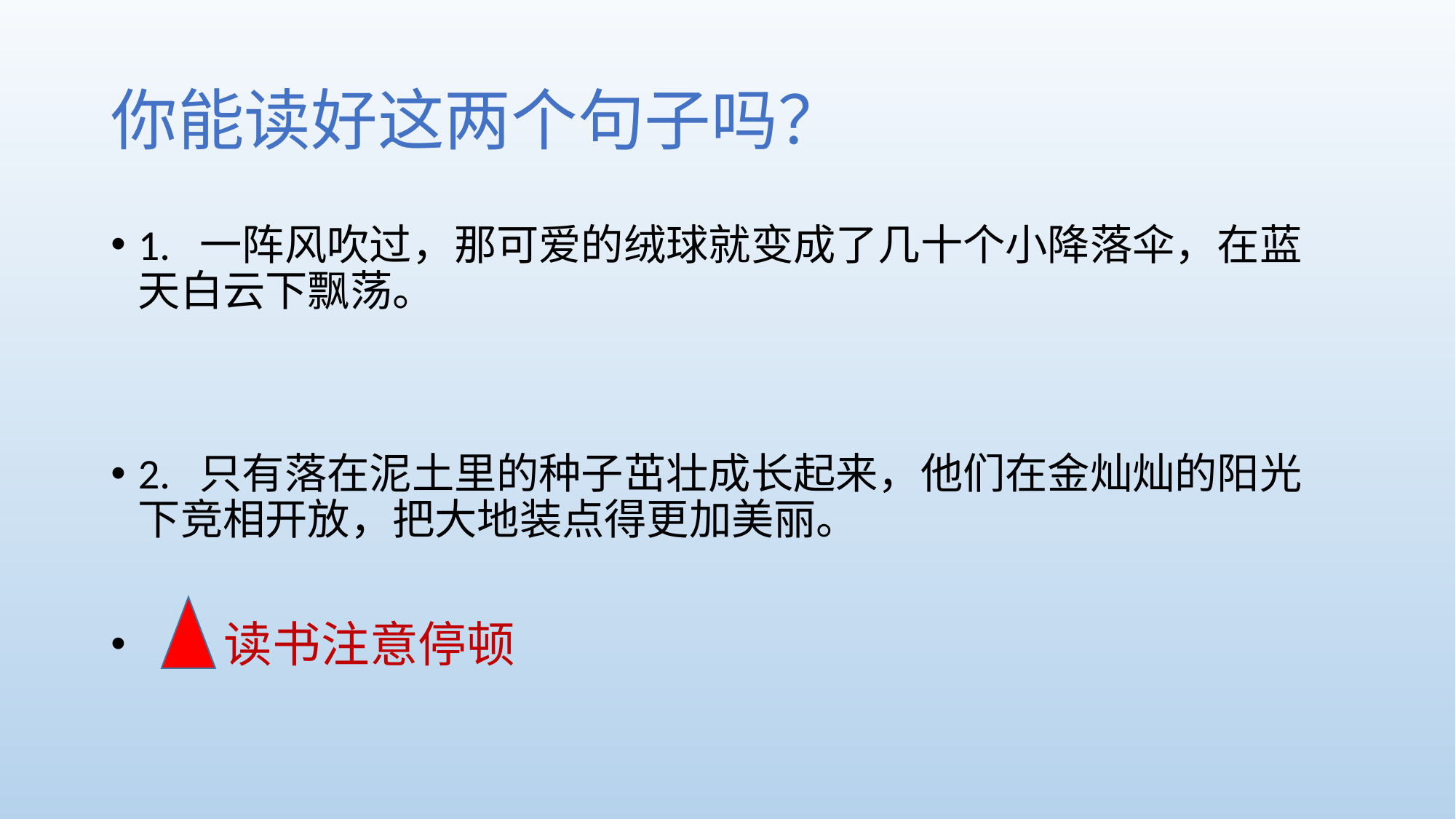

# 你能读好这两个句子吗？
1.  一阵风吹过，那可爱的绒球就变成了几十个小降落伞，在蓝天白云下飘荡。

2.  只有落在泥土里的种子茁壮成长起来，他们在金灿灿的阳光下竞相开放，把大地装点得更加美丽。

        读书注意停顿